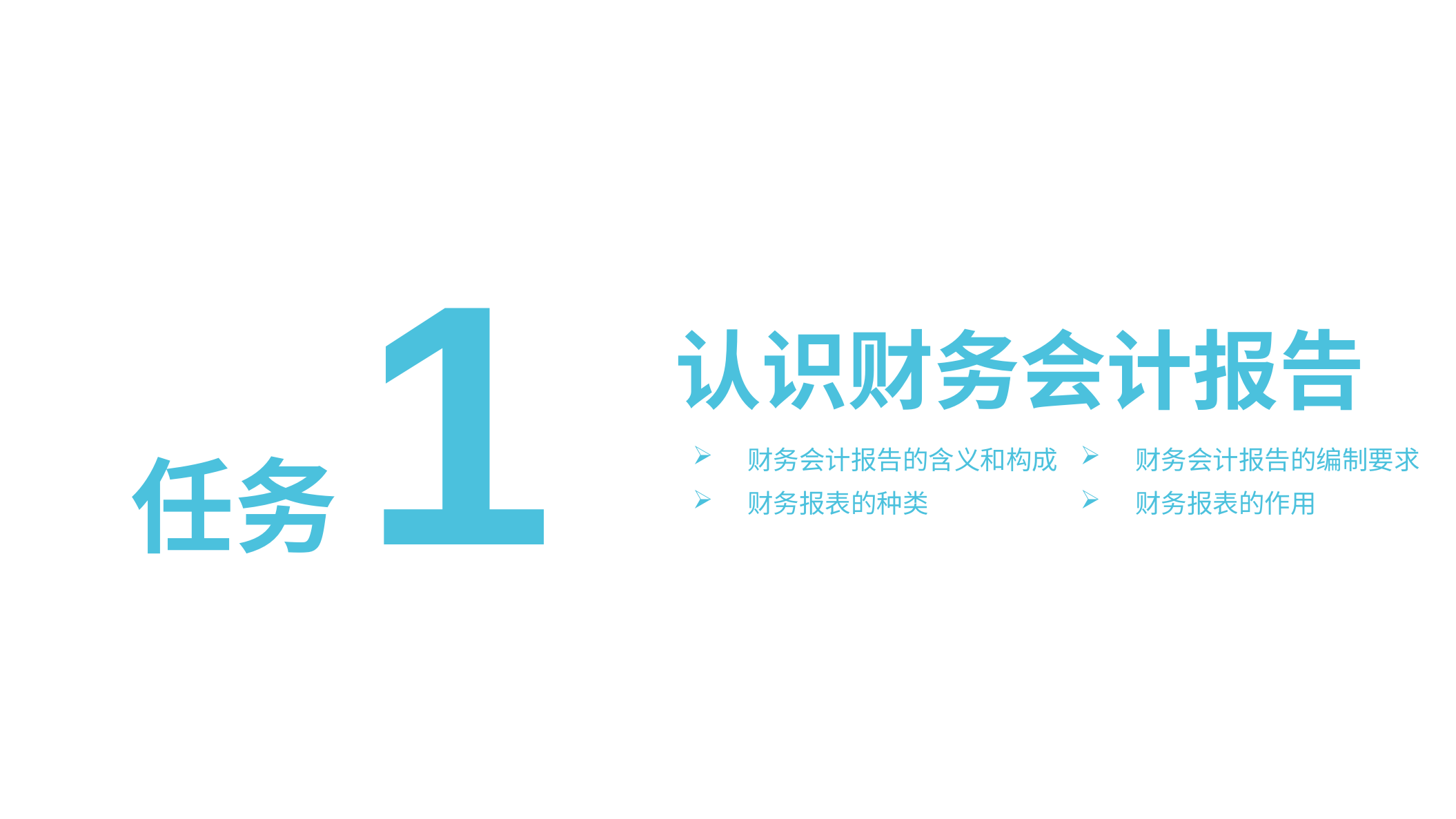

任务1
认识财务会计报告

财务会计报告的含义和构成
财务会计报告的编制要求
财务报表的种类
财务报表的作用